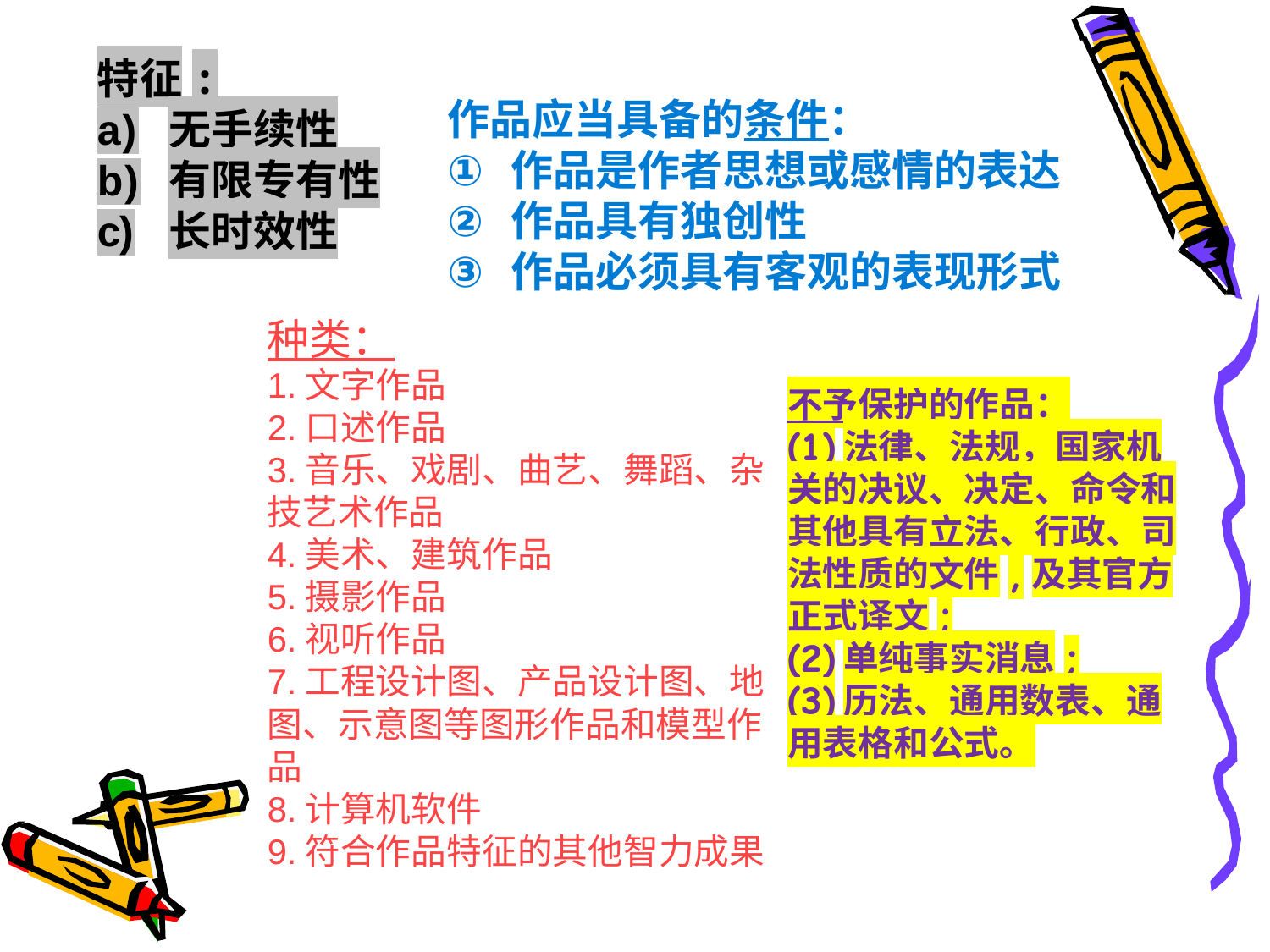

特征:
无手续性
有限专有性
长时效性

作品应当具备的条件：
作品是作者思想或感情的表达
作品具有独创性
作品必须具有客观的表现形式

种类：
1.文字作品
2.口述作品
3.音乐、戏剧、曲艺、舞蹈、杂技艺术作品
4.美术、建筑作品
5.摄影作品
6.视听作品
7.工程设计图、产品设计图、地图、示意图等图形作品和模型作品
8.计算机软件
9.符合作品特征的其他智力成果
不予保护的作品：
(1)法律、法规，国家机关的决议、决定、命令和其他具有立法、行政、司法性质的文件,及其官方正式译文;
(2)单纯事实消息;
(3)历法、通用数表、通用表格和公式。